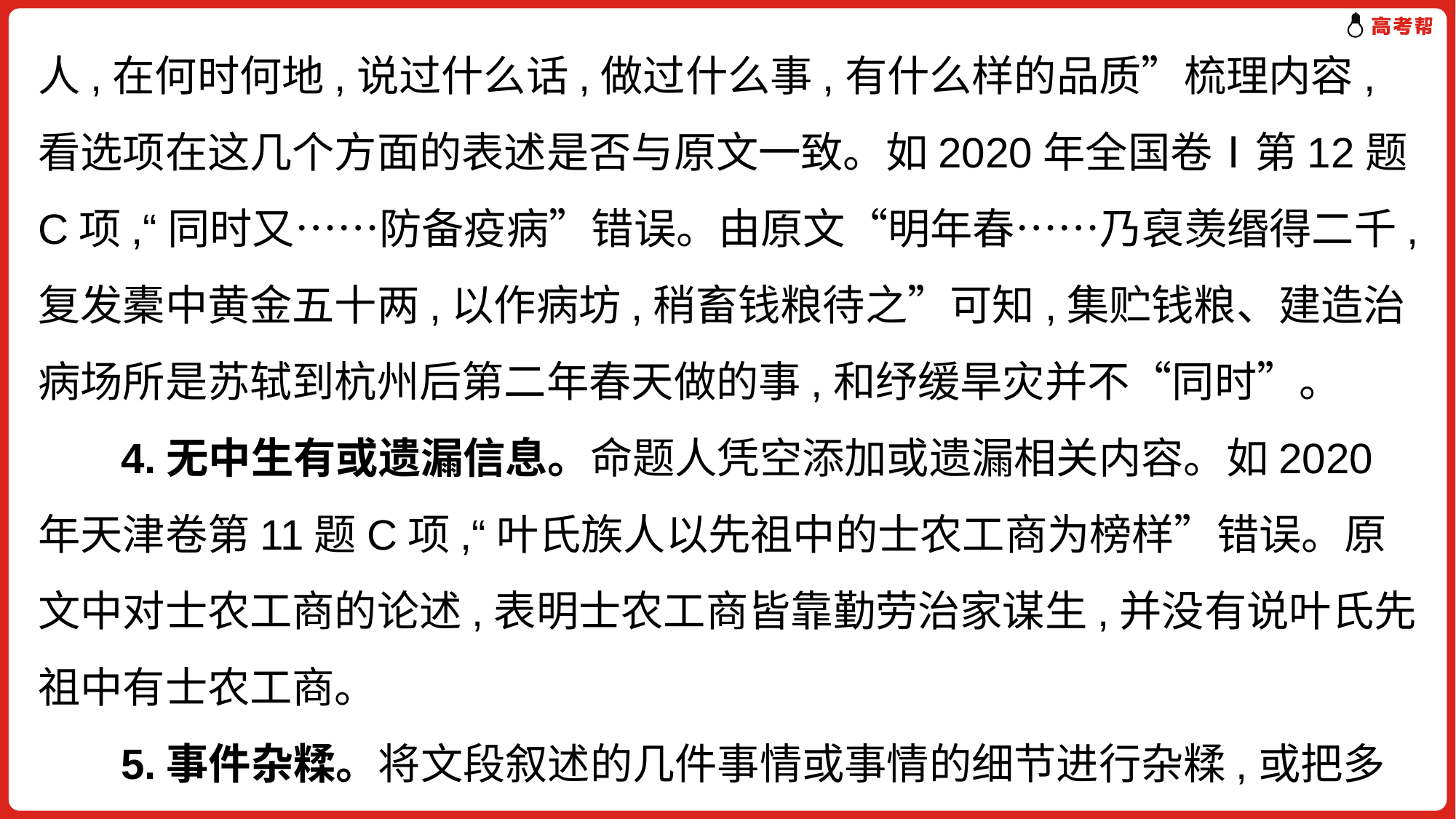

人,在何时何地,说过什么话,做过什么事,有什么样的品质”梳理内容,看选项在这几个方面的表述是否与原文一致。如2020年全国卷Ⅰ第12题C项,“同时又……防备疫病”错误。由原文“明年春……乃裒羡缗得二千,复发橐中黄金五十两,以作病坊,稍畜钱粮待之”可知,集贮钱粮、建造治病场所是苏轼到杭州后第二年春天做的事,和纾缓旱灾并不“同时”。
       4.无中生有或遗漏信息。命题人凭空添加或遗漏相关内容。如2020年天津卷第11题C项,“叶氏族人以先祖中的士农工商为榜样”错误。原文中对士农工商的论述,表明士农工商皆靠勤劳治家谋生,并没有说叶氏先祖中有士农工商。
       5.事件杂糅。将文段叙述的几件事情或事情的细节进行杂糅,或把多个